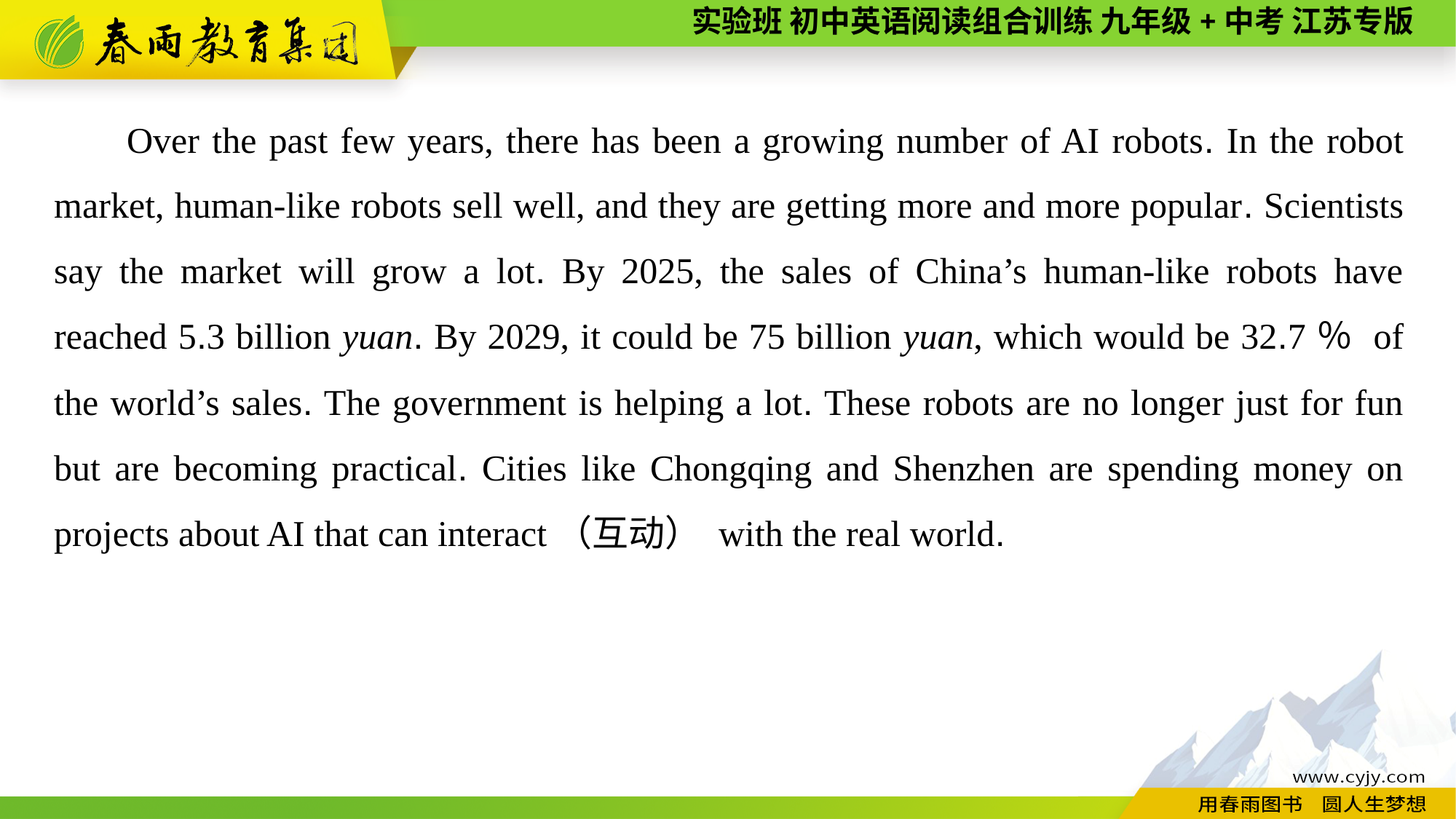

Over the past few years, there has been a growing number of AI robots. In the robot market, human-like robots sell well, and they are getting more and more popular. Scientists say the market will grow a lot. By 2025, the sales of China’s human-like robots have reached 5.3 billion yuan. By 2029, it could be 75 billion yuan, which would be 32.7％ of the world’s sales. The government is helping a lot. These robots are no longer just for fun but are becoming practical. Cities like Chongqing and Shenzhen are spending money on projects about AI that can interact（互动） with the real world.